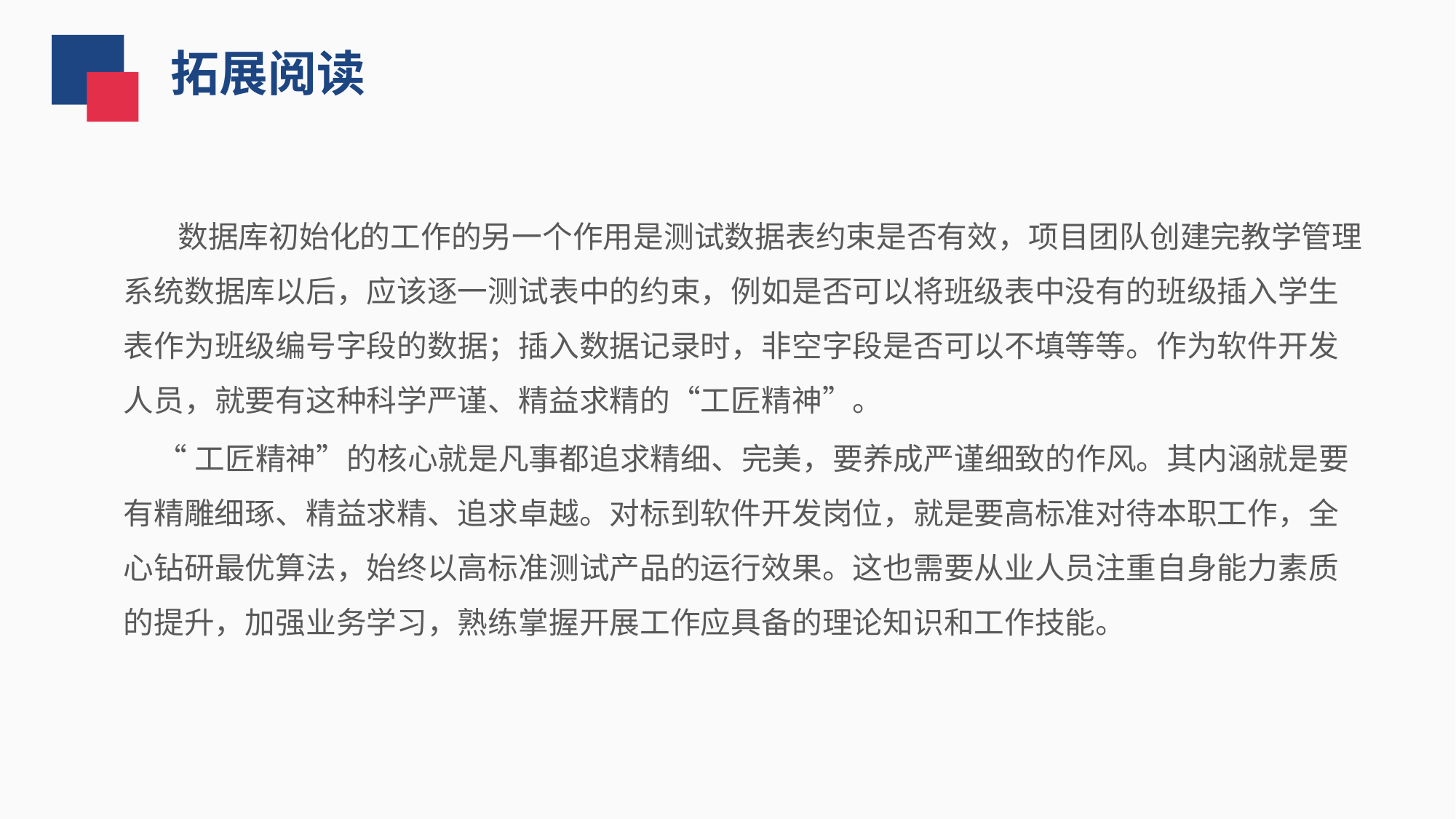

拓展阅读
       数据库初始化的工作的另一个作用是测试数据表约束是否有效，项目团队创建完教学管理系统数据库以后，应该逐一测试表中的约束，例如是否可以将班级表中没有的班级插入学生表作为班级编号字段的数据；插入数据记录时，非空字段是否可以不填等等。作为软件开发人员，就要有这种科学严谨、精益求精的“工匠精神”。
     “工匠精神”的核心就是凡事都追求精细、完美，要养成严谨细致的作风。其内涵就是要有精雕细琢、精益求精、追求卓越。对标到软件开发岗位，就是要高标准对待本职工作，全心钻研最优算法，始终以高标准测试产品的运行效果。这也需要从业人员注重自身能力素质的提升，加强业务学习，熟练掌握开展工作应具备的理论知识和工作技能。